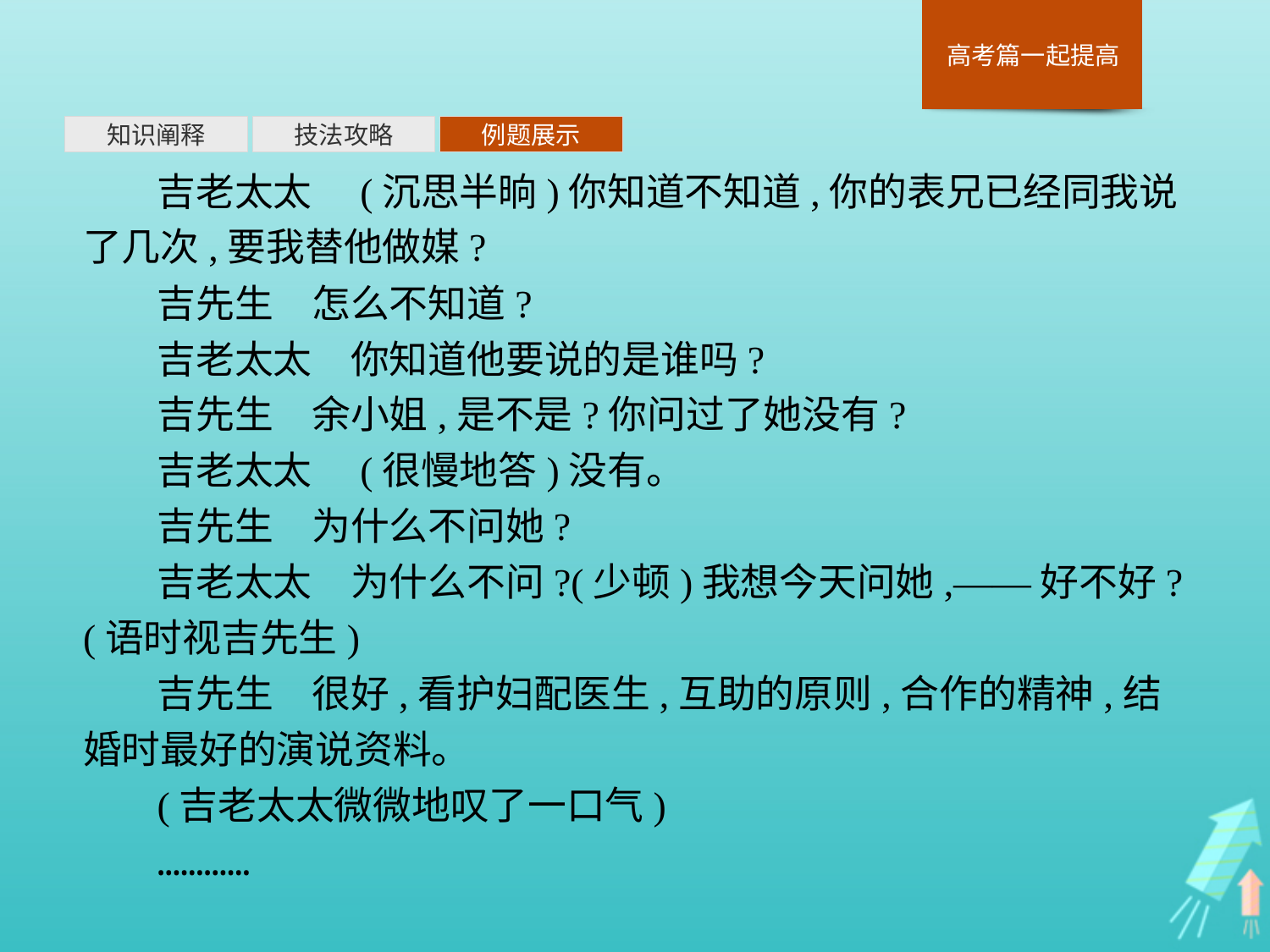

知识阐释
技法攻略
例题展示
吉老太太　(沉思半晌)你知道不知道,你的表兄已经同我说了几次,要我替他做媒?
吉先生　怎么不知道?
吉老太太　你知道他要说的是谁吗?
吉先生　余小姐,是不是?你问过了她没有?
吉老太太　(很慢地答)没有。
吉先生　为什么不问她?
吉老太太　为什么不问?(少顿)我想今天问她,——好不好?(语时视吉先生)
吉先生　很好,看护妇配医生,互助的原则,合作的精神,结婚时最好的演说资料。
(吉老太太微微地叹了一口气)
…………